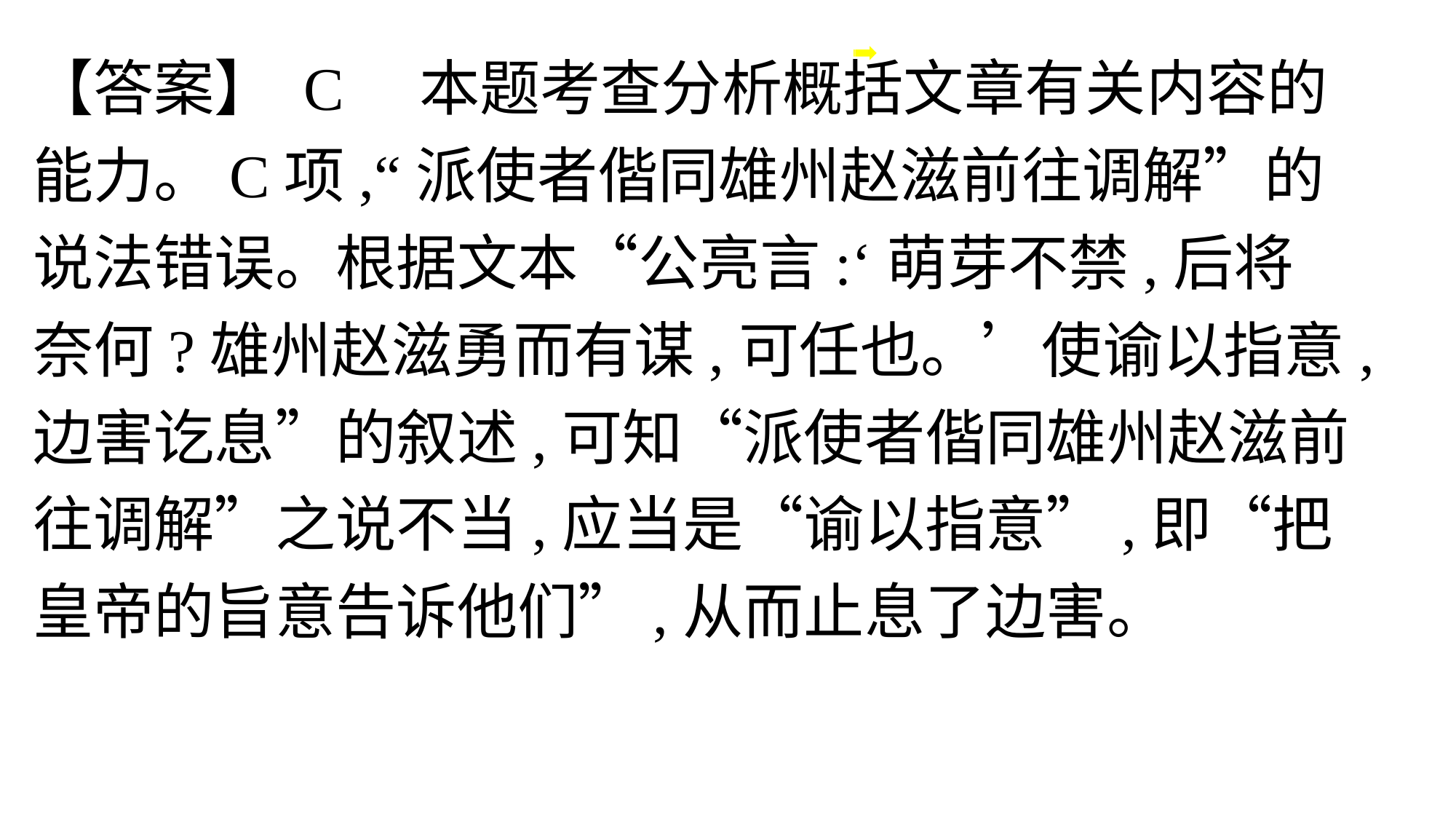

【答案】 C　本题考查分析概括文章有关内容的能力。C项,“派使者偕同雄州赵滋前往调解”的说法错误。根据文本“公亮言:‘萌芽不禁,后将奈何?雄州赵滋勇而有谋,可任也。’使谕以指意,边害讫息”的叙述,可知“派使者偕同雄州赵滋前往调解”之说不当,应当是“谕以指意”,即“把皇帝的旨意告诉他们”,从而止息了边害。